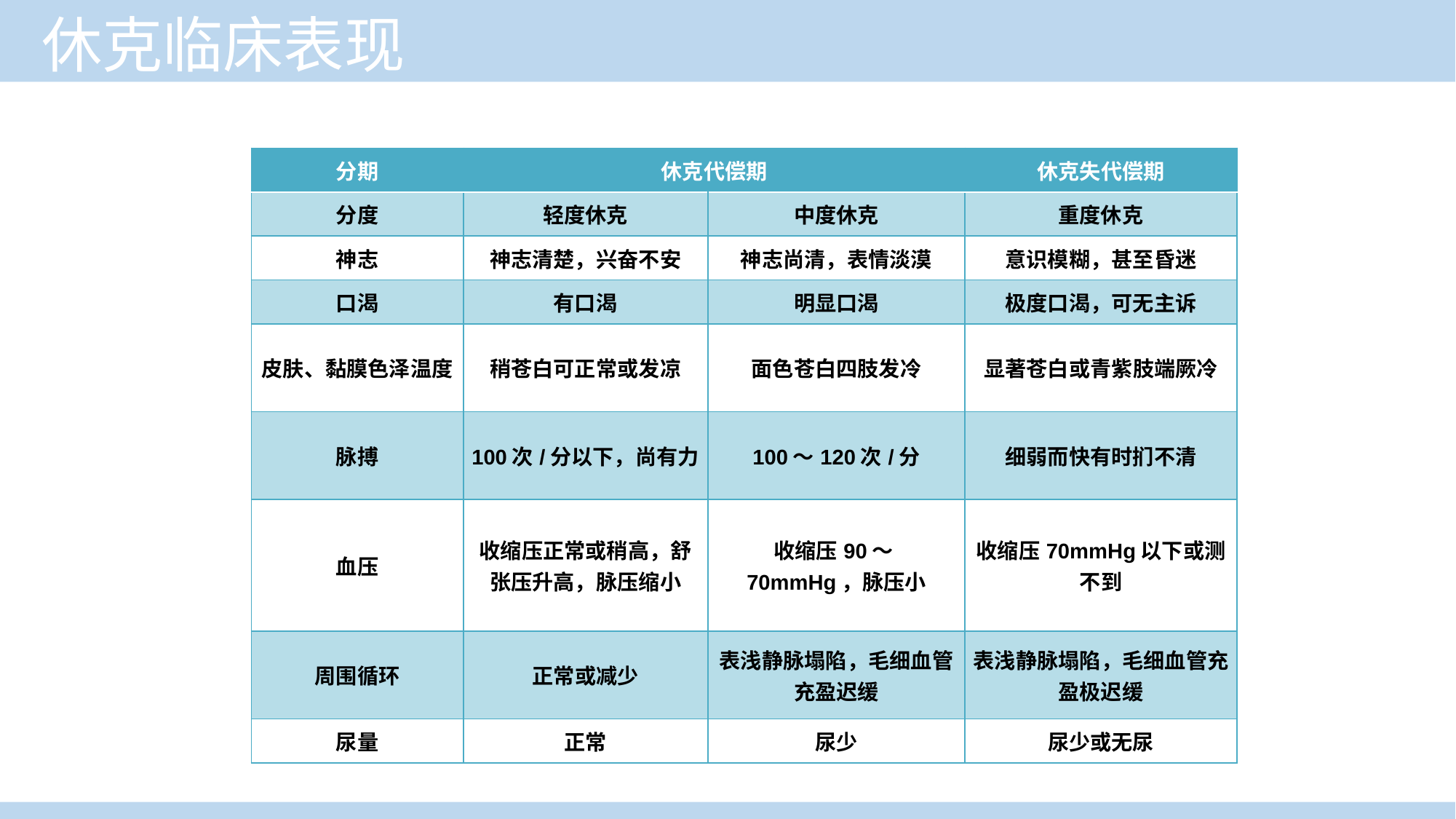

休克临床表现
| 分期 | 休克代偿期 |  | 休克失代偿期 |
| --- | --- | --- | --- |
| 分度 | 轻度休克 | 中度休克 | 重度休克 |
| 神志 | 神志清楚，兴奋不安 | 神志尚清，表情淡漠 | 意识模糊，甚至昏迷 |
| 口渴 | 有口渴 | 明显口渴 | 极度口渴，可无主诉 |
| 皮肤、黏膜色泽温度 | 稍苍白可正常或发凉 | 面色苍白四肢发冷 | 显著苍白或青紫肢端厥冷 |
| 脉搏 | 100次/分以下，尚有力 | 100～120次/分 | 细弱而快有时扪不清 |
| 血压 | 收缩压正常或稍高，舒张压升高，脉压缩小 | 收缩压90～70mmHg，脉压小 | 收缩压70mmHg以下或测不到 |
| 周围循环 | 正常或减少 | 表浅静脉塌陷，毛细血管充盈迟缓 | 表浅静脉塌陷，毛细血管充盈极迟缓 |
| 尿量 | 正常 | 尿少 | 尿少或无尿 |
临床医学概论